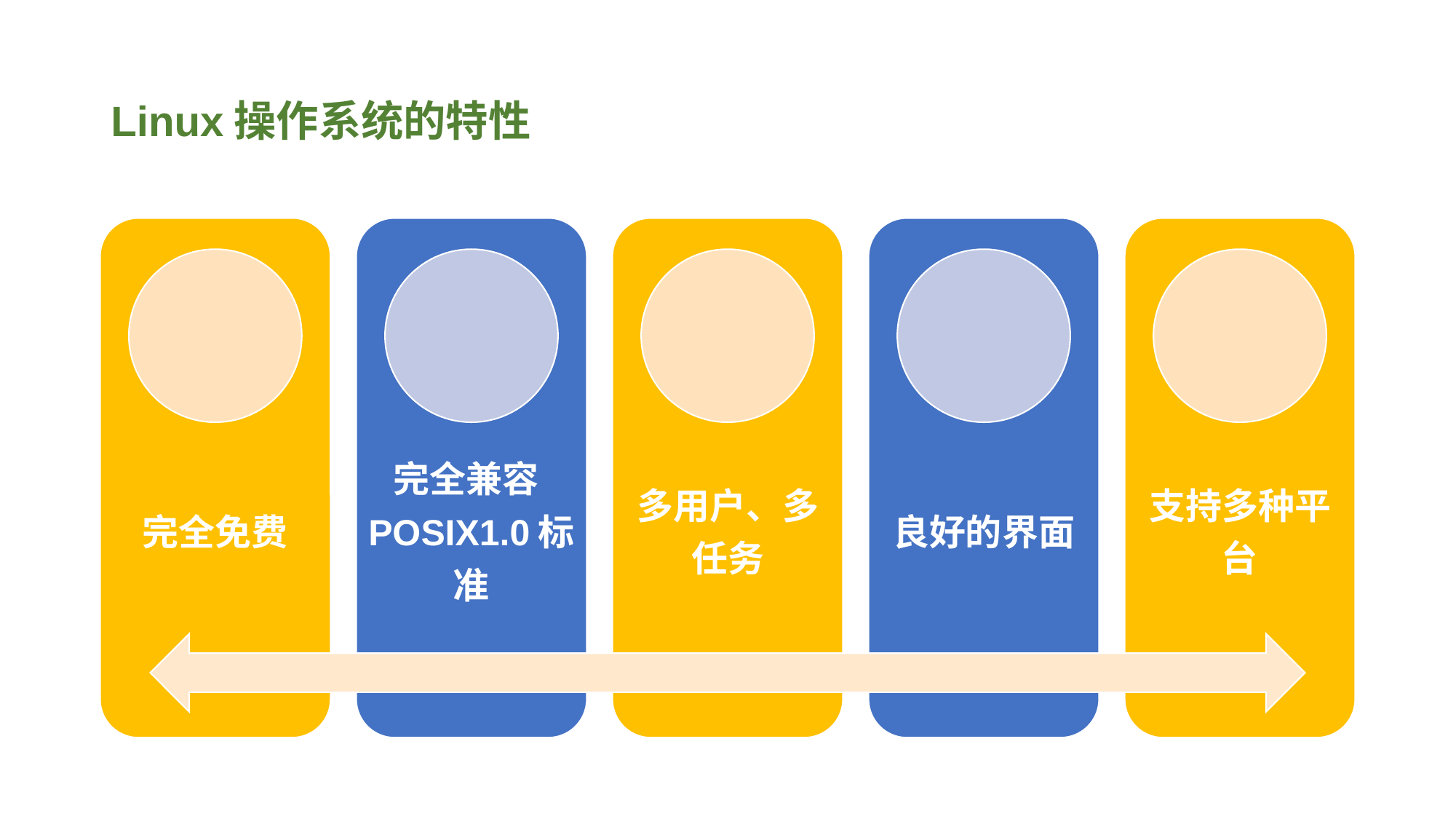

# Linux操作系统的特性
完全免费
完全兼容POSIX1.0标准
多用户、多任务
良好的界面
支持多种平台